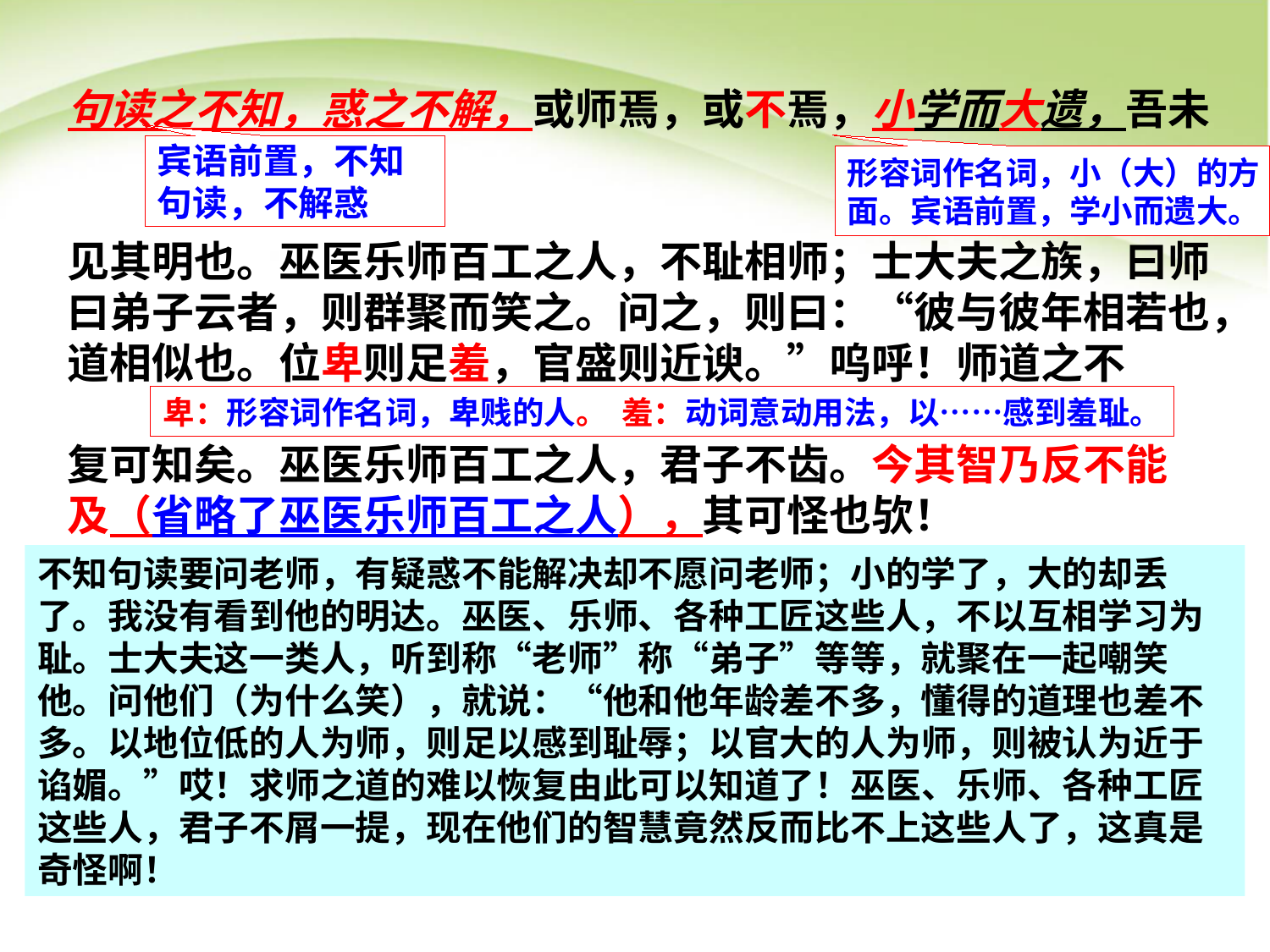

句读之不知，惑之不解，或师焉，或不焉，小学而大遗，吾未

见其明也。巫医乐师百工之人，不耻相师；士大夫之族，曰师
曰弟子云者，则群聚而笑之。问之，则曰：“彼与彼年相若也，道相似也。位卑则足羞，官盛则近谀。”呜呼！师道之不

复可知矣。巫医乐师百工之人，君子不齿。今其智乃反不能
及（省略了巫医乐师百工之人），其可怪也欤！
宾语前置，不知
句读，不解惑
形容词作名词，小（大）的方
面。宾语前置，学小而遗大。
卑：形容词作名词，卑贱的人。  羞：动词意动用法，以……感到羞耻。
不知句读要问老师，有疑惑不能解决却不愿问老师；小的学了，大的却丢了。我没有看到他的明达。巫医、乐师、各种工匠这些人，不以互相学习为耻。士大夫这一类人，听到称“老师”称“弟子”等等，就聚在一起嘲笑他。问他们（为什么笑），就说：“他和他年龄差不多，懂得的道理也差不多。以地位低的人为师，则足以感到耻辱；以官大的人为师，则被认为近于谄媚。”哎！求师之道的难以恢复由此可以知道了！巫医、乐师、各种工匠这些人，君子不屑一提，现在他们的智慧竟然反而比不上这些人了，这真是奇怪啊！